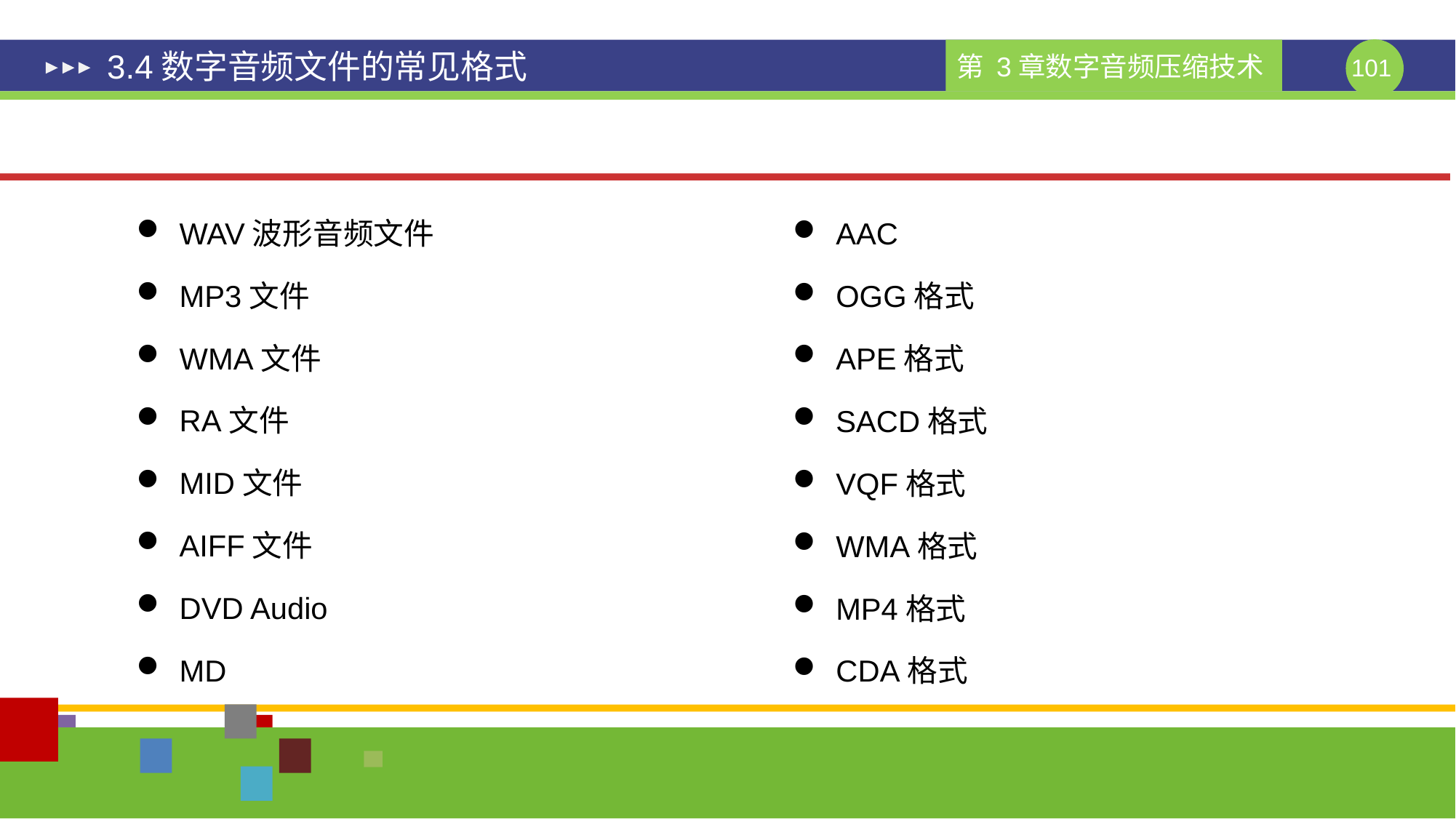

# 3.4数字音频文件的常见格式

WAV波形音频文件
MP3文件
WMA文件
RA文件
MID文件
AIFF文件
DVD Audio
MD
AAC
OGG格式
APE格式
SACD格式
VQF格式
WMA格式
MP4格式
CDA格式